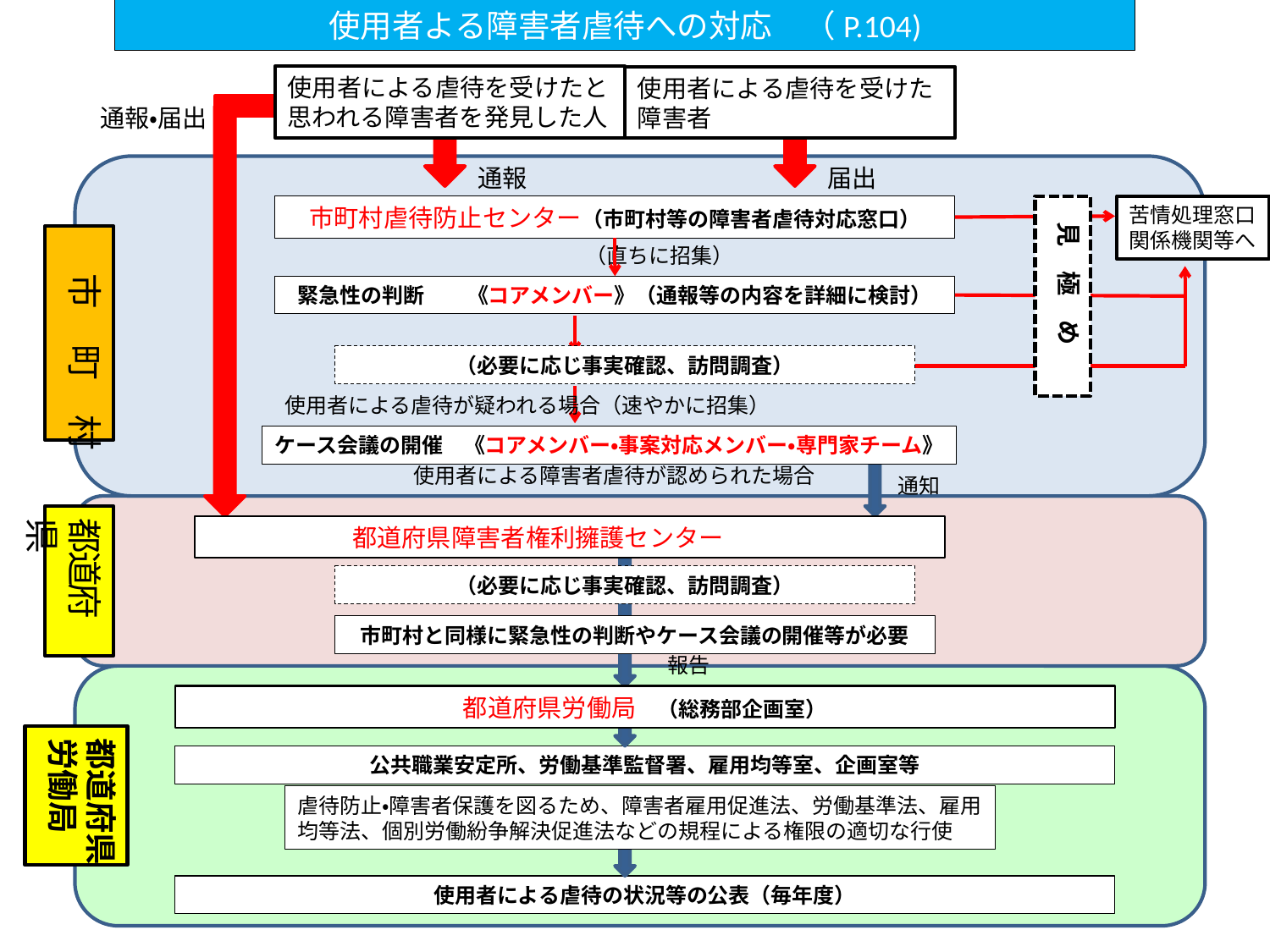

使用者よる障害者虐待への対応　（P.104)
使用者による虐待を受けたと思われる障害者を発見した人
使用者による虐待を受けた障害者

通報・届出

通報
届出
見　極　め
市町村虐待防止センター（市町村等の障害者虐待対応窓口）
苦情処理窓口
関係機関等へ
　市　町　村
（直ちに招集）
緊急性の判断　　《コアメンバー》（通報等の内容を詳細に検討）
（必要に応じ事実確認、訪問調査）
使用者による虐待が疑われる場合（速やかに招集）
ケース会議の開催　《コアメンバー・事案対応メンバー・専門家チーム》

使用者による障害者虐待が認められた場合
通知

都道府県
都道府県障害者権利擁護センター

（必要に応じ事実確認、訪問調査）
市町村と同様に緊急性の判断やケース会議の開催等が必要
報告

都道府県労働局　（総務部企画室）

都道府県
労働局
公共職業安定所、労働基準監督署、雇用均等室、企画室等
虐待防止・障害者保護を図るため、障害者雇用促進法、労働基準法、雇用均等法、個別労働紛争解決促進法などの規程による権限の適切な行使

使用者による虐待の状況等の公表（毎年度）